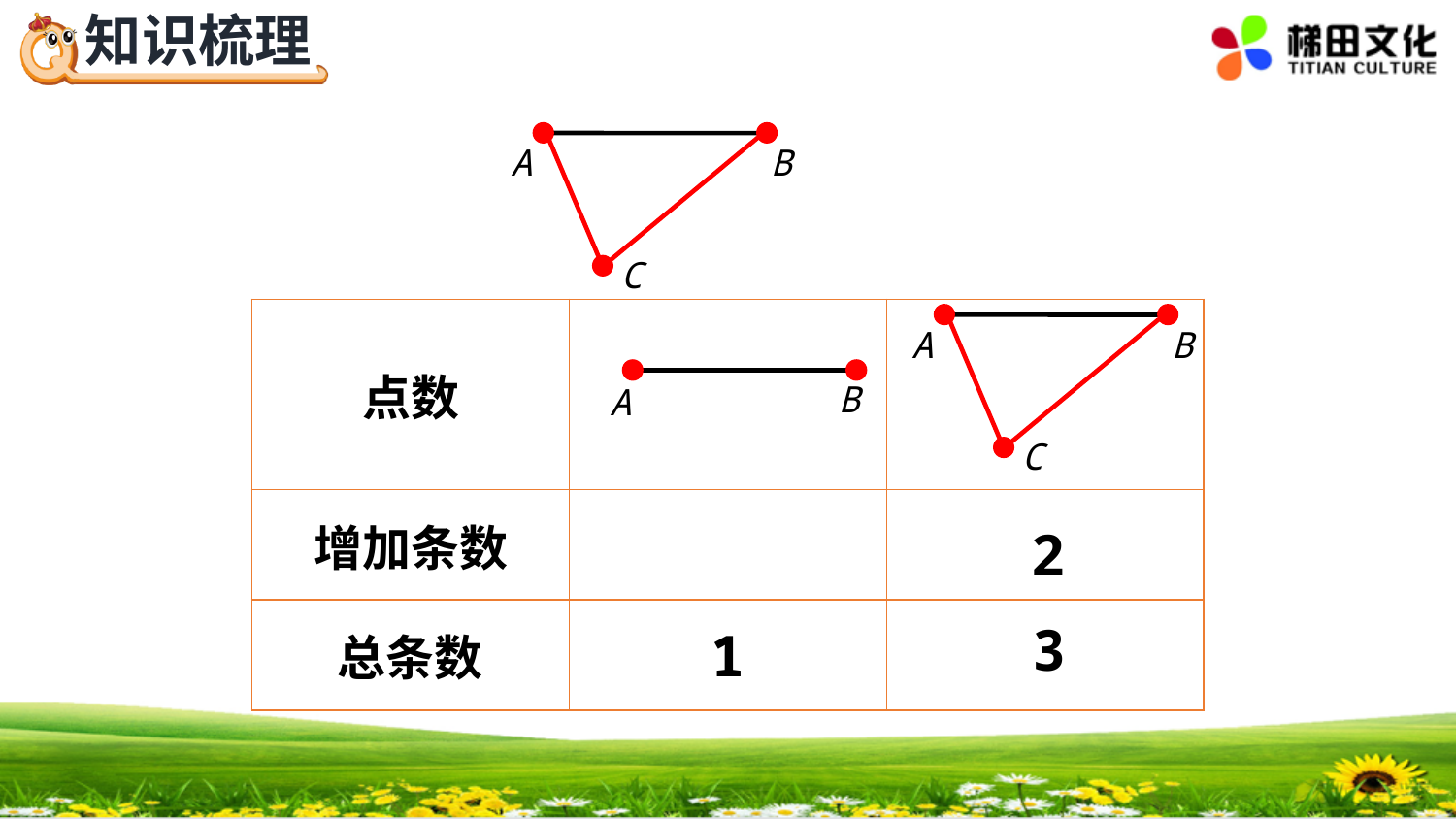

A
B

C

| 点数 |  |  |
| --- | --- | --- |
| 增加条数 |  |  |
| 总条数 | 1 |  |

A
B

C

B

A
2
3